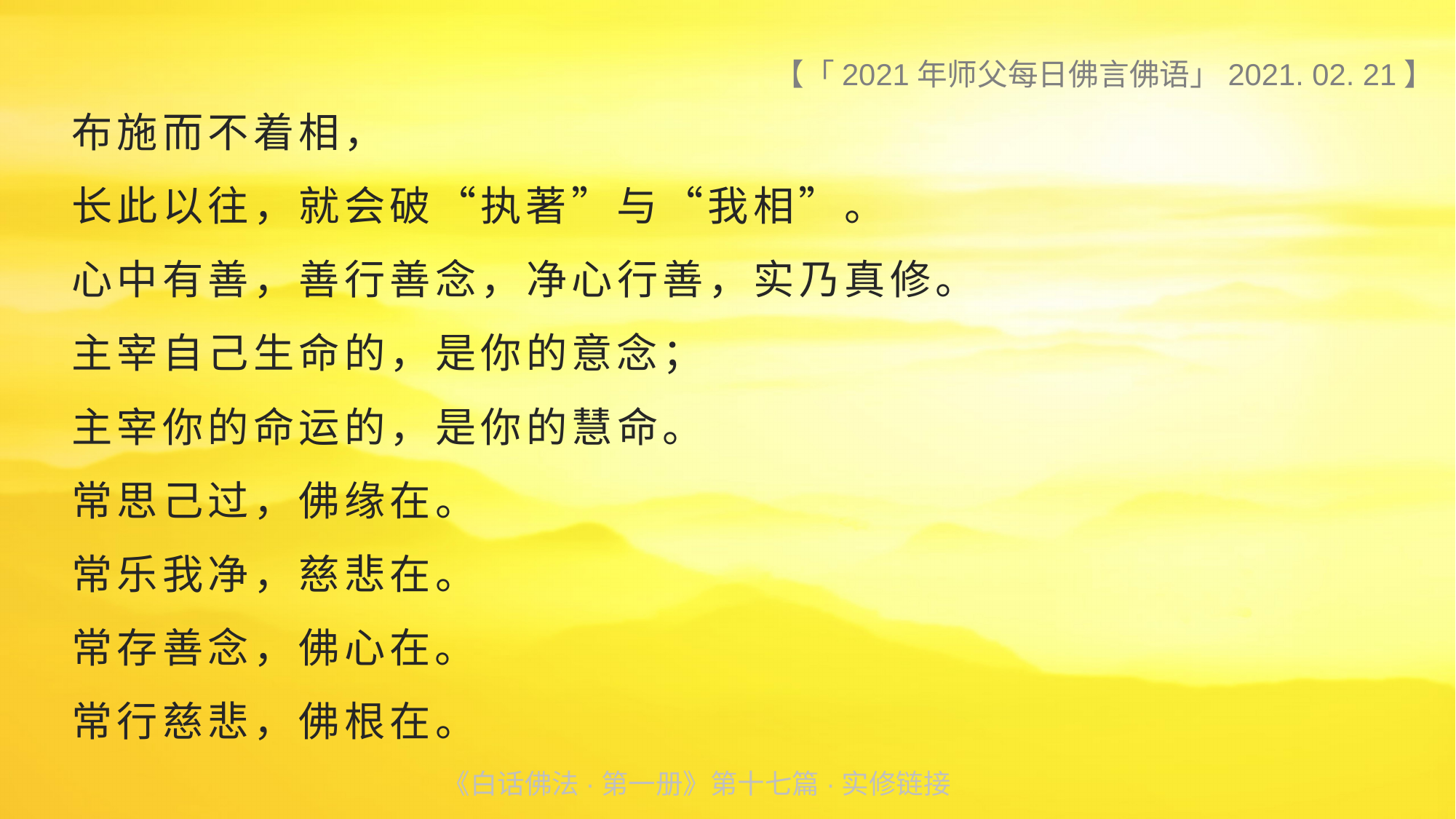

【「2021年师父每日佛言佛语」2021. 02. 21】
布施而不着相，
长此以往，就会破“执著”与“我相”。
心中有善，善行善念，净心行善，实乃真修。
主宰自己生命的，是你的意念；
主宰你的命运的，是你的慧命。
常思己过，佛缘在。
常乐我净，慈悲在。
常存善念，佛心在。
常行慈悲，佛根在。
《白话佛法·第一册》第十七篇·实修链接